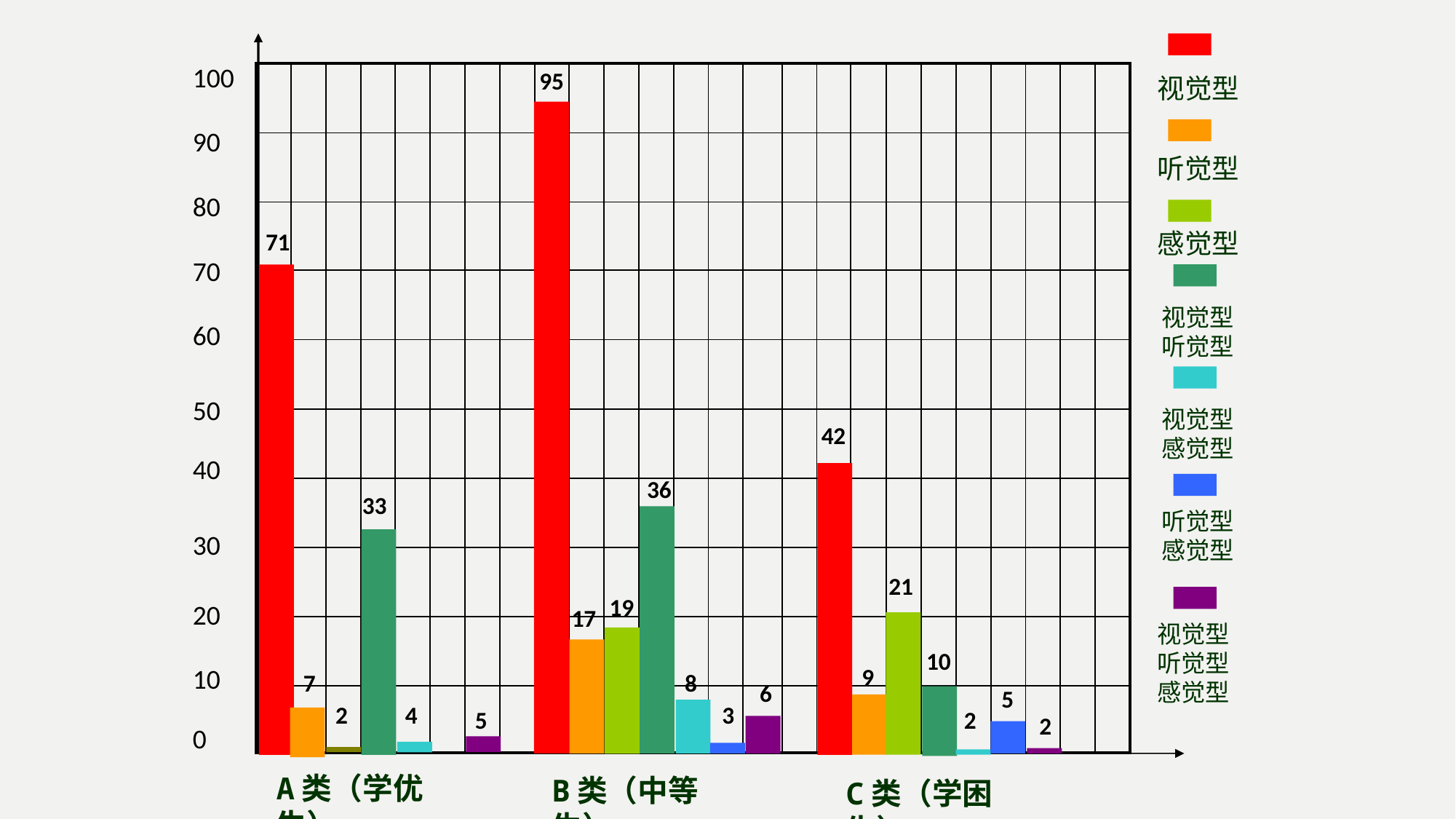

100
95
|  |  |  |  |  |  |  |  |  |  |  |  |  |  |  |  |  |  |  |  |  |  |  |  |  |
| --- | --- | --- | --- | --- | --- | --- | --- | --- | --- | --- | --- | --- | --- | --- | --- | --- | --- | --- | --- | --- | --- | --- | --- | --- |
|  |  |  |  |  |  |  |  |  |  |  |  |  |  |  |  |  |  |  |  |  |  |  |  |  |
|  |  |  |  |  |  |  |  |  |  |  |  |  |  |  |  |  |  |  |  |  |  |  |  |  |
|  |  |  |  |  |  |  |  |  |  |  |  |  |  |  |  |  |  |  |  |  |  |  |  |  |
|  |  |  |  |  |  |  |  |  |  |  |  |  |  |  |  |  |  |  |  |  |  |  |  |  |
|  |  |  |  |  |  |  |  |  |  |  |  |  |  |  |  |  |  |  |  |  |  |  |  |  |
|  |  |  |  |  |  |  |  |  |  |  |  |  |  |  |  |  |  |  |  |  |  |  |  |  |
|  |  |  |  |  |  |  |  |  |  |  |  |  |  |  |  |  |  |  |  |  |  |  |  |  |
|  |  |  |  |  |  |  |  |  |  |  |  |  |  |  |  |  |  |  |  |  |  |  |  |  |
|  |  |  |  |  |  |  |  |  |  |  |  |  |  |  |  |  |  |  |  |  |  |  |  |  |
视觉型

90

听觉型
80

71
感觉型
70

视觉型听觉型
60

50
视觉型感觉型
42
40

36

33
听觉型感觉型

30

21
19

20
17

视觉型听觉型感觉型

10
9
10
7
8
6
5

2
4
3

5

2
2

0

A类（学优生）
B类（中等生）
C类（学困生）